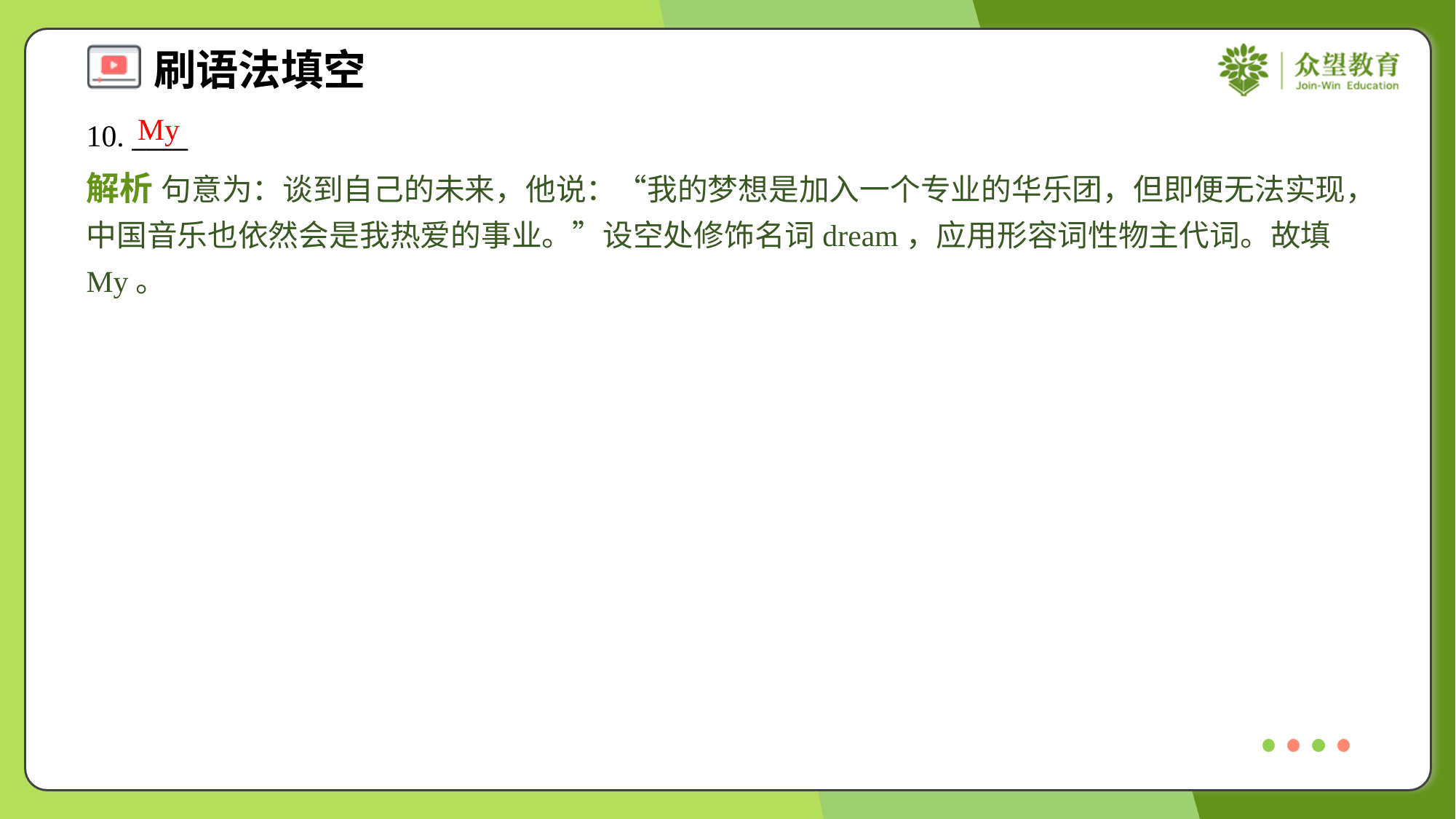

My
10. ____
解析 句意为：谈到自己的未来，他说：“我的梦想是加入一个专业的华乐团，但即便无法实现，中国音乐也依然会是我热爱的事业。”设空处修饰名词dream，应用形容词性物主代词。故填My。